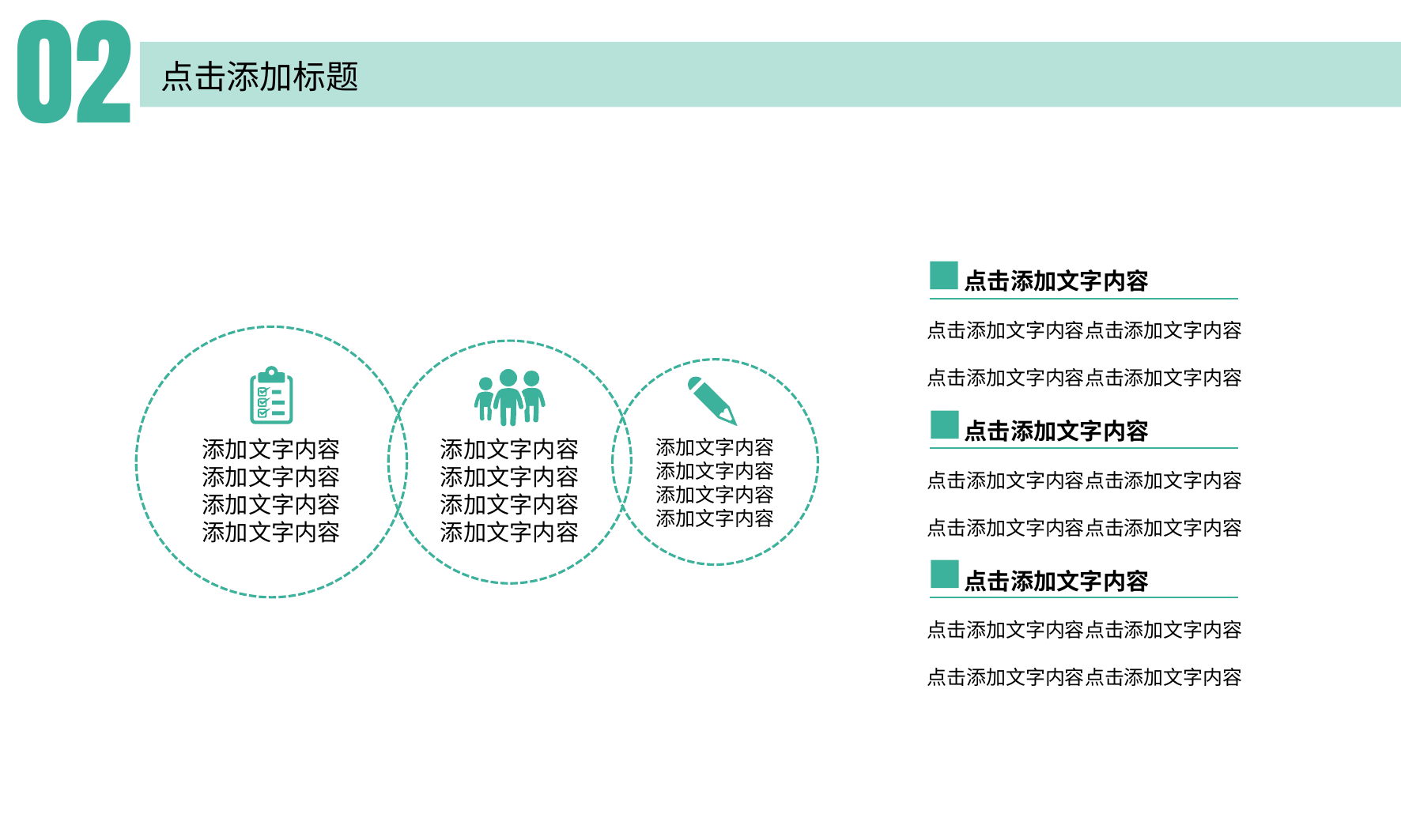

02

点击添加标题
      点击添加文字内容
点击添加文字内容点击添加文字内容
点击添加文字内容点击添加文字内容
      点击添加文字内容
点击添加文字内容点击添加文字内容
点击添加文字内容点击添加文字内容
      点击添加文字内容
点击添加文字内容点击添加文字内容
点击添加文字内容点击添加文字内容

添加文字内容
添加文字内容
添加文字内容
添加文字内容
添加文字内容
添加文字内容
添加文字内容
添加文字内容
添加文字内容
添加文字内容
添加文字内容
添加文字内容